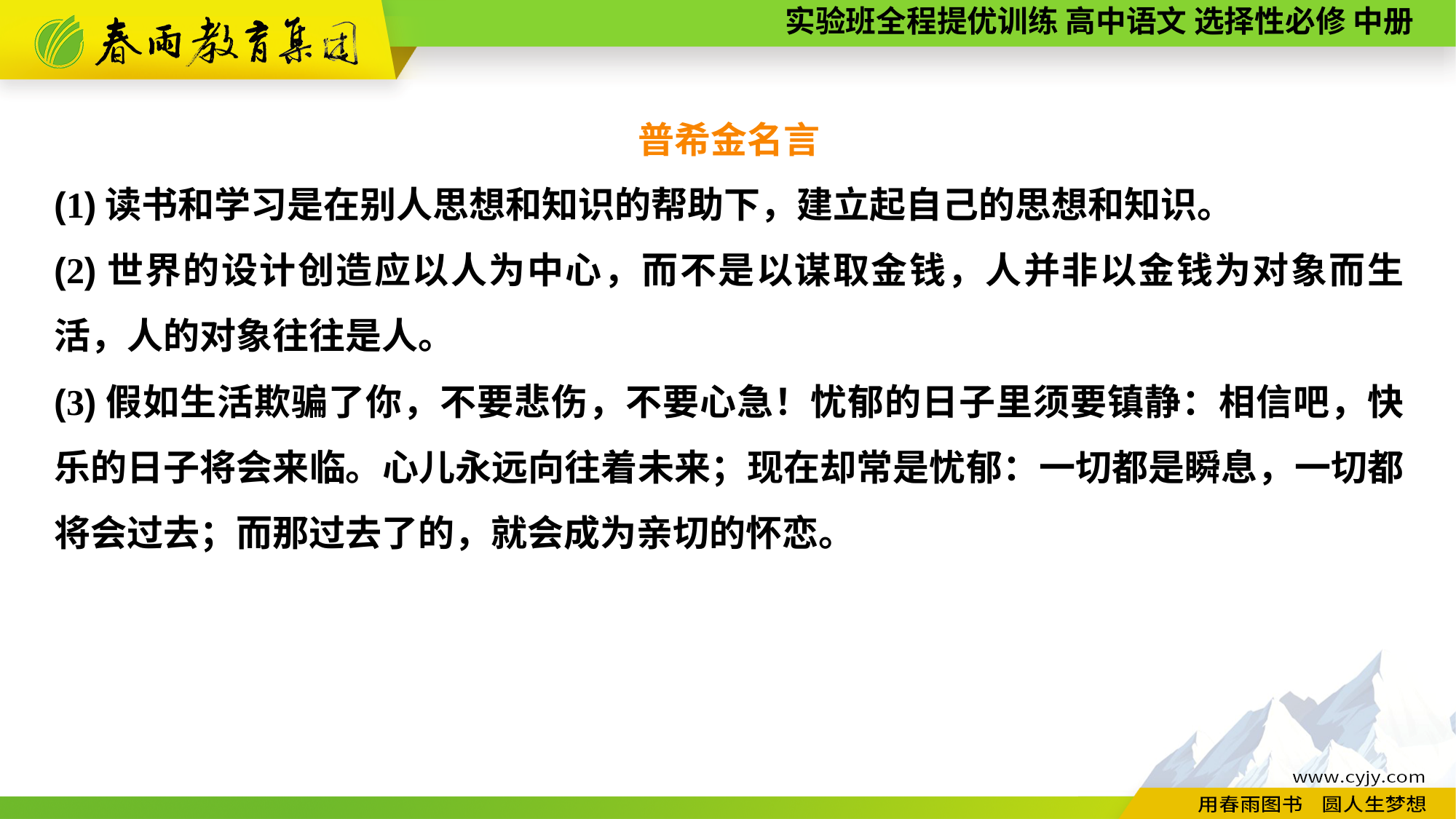

普希金名言
(1)读书和学习是在别人思想和知识的帮助下，建立起自己的思想和知识。
(2)世界的设计创造应以人为中心，而不是以谋取金钱，人并非以金钱为对象而生活，人的对象往往是人。
(3)假如生活欺骗了你，不要悲伤，不要心急！忧郁的日子里须要镇静：相信吧，快乐的日子将会来临。心儿永远向往着未来；现在却常是忧郁：一切都是瞬息，一切都将会过去；而那过去了的，就会成为亲切的怀恋。